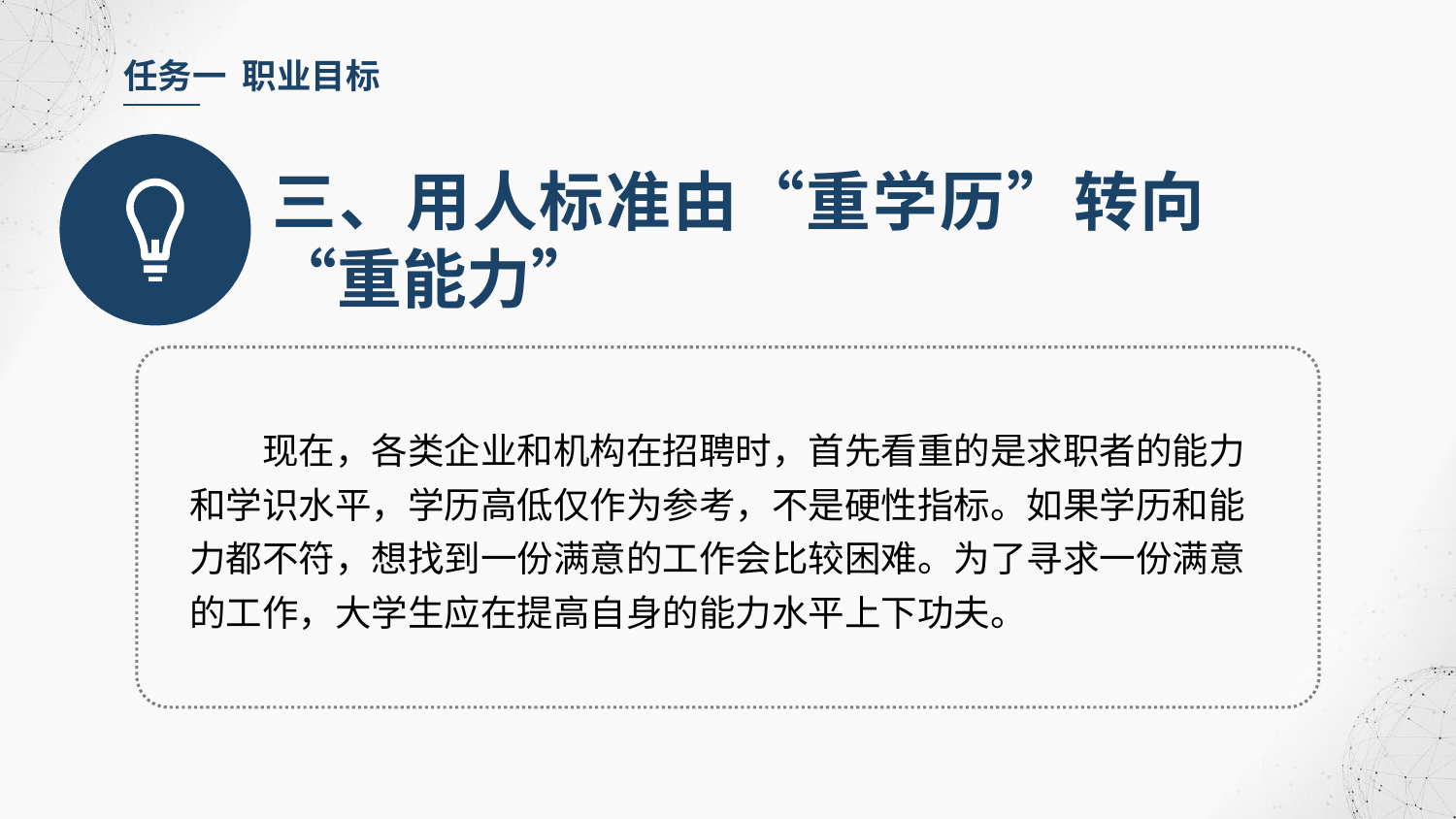

任务一  职业目标

三、用人标准由“重学历”转向“重能力”

现在，各类企业和机构在招聘时，首先看重的是求职者的能力和学识水平，学历高低仅作为参考，不是硬性指标。如果学历和能力都不符，想找到一份满意的工作会比较困难。为了寻求一份满意的工作，大学生应在提高自身的能力水平上下功夫。